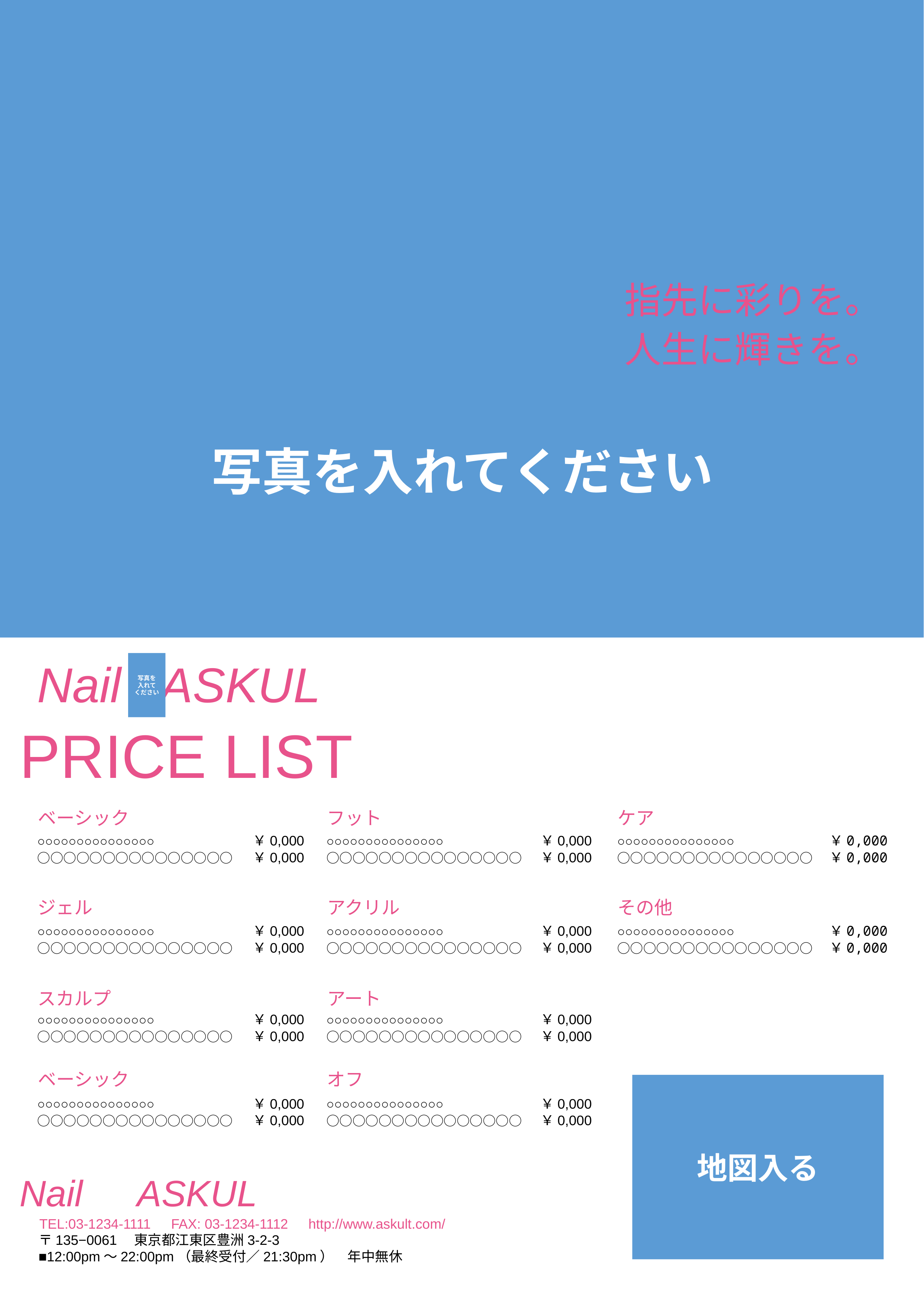

写真を入れてください
指先に彩りを。
人生に輝きを。
Nail   ASKUL
写真を
入れて
ください
PRICE LIST
ベーシック
フット
ケア
○○○○○○○○○○○○○○○
○○○○○○○○○○○○○○○
￥0,000
￥0,000
○○○○○○○○○○○○○○○
○○○○○○○○○○○○○○○
￥0,000
￥0,000
○○○○○○○○○○○○○○○
○○○○○○○○○○○○○○○
￥0,000
￥0,000
ジェル
アクリル
その他
○○○○○○○○○○○○○○○
○○○○○○○○○○○○○○○
￥0,000
￥0,000
○○○○○○○○○○○○○○○
○○○○○○○○○○○○○○○
￥0,000
￥0,000
○○○○○○○○○○○○○○○
○○○○○○○○○○○○○○○
￥0,000
￥0,000
スカルプ
アート
○○○○○○○○○○○○○○○
○○○○○○○○○○○○○○○
￥0,000
￥0,000
○○○○○○○○○○○○○○○
○○○○○○○○○○○○○○○
￥0,000
￥0,000
ベーシック
オフ
地図入る
○○○○○○○○○○○○○○○
○○○○○○○○○○○○○○○
￥0,000
￥0,000
○○○○○○○○○○○○○○○
○○○○○○○○○○○○○○○
￥0,000
￥0,000
Nail　ASKUL
TEL:03-1234-1111　FAX: 03-1234-1112　http://www.askult.com/
〒135−0061　東京都江東区豊洲3-2-3
■12:00pm～22:00pm（最終受付／21:30pm）　年中無休